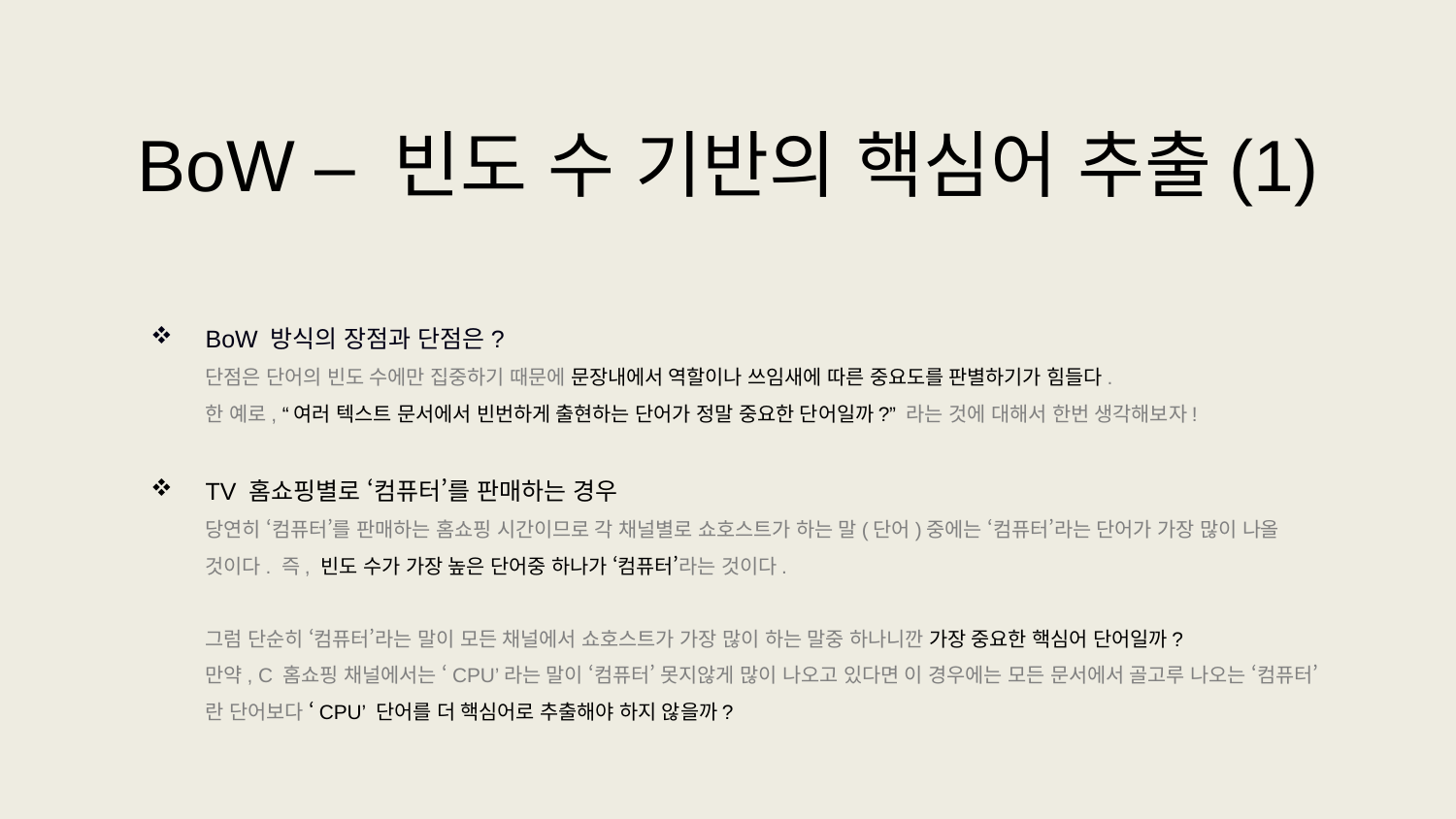

BoW – 빈도 수 기반의 핵심어 추출(1)
BoW 방식의 장점과 단점은?
단점은 단어의 빈도 수에만 집중하기 때문에 문장내에서 역할이나 쓰임새에 따른 중요도를 판별하기가 힘들다.
한 예로, “여러 텍스트 문서에서 빈번하게 출현하는 단어가 정말 중요한 단어일까?” 라는 것에 대해서 한번 생각해보자!

TV 홈쇼핑별로 ‘컴퓨터’를 판매하는 경우
당연히 ‘컴퓨터’를 판매하는 홈쇼핑 시간이므로 각 채널별로 쇼호스트가 하는 말(단어)중에는 ‘컴퓨터’라는 단어가 가장 많이 나올 것이다. 즉, 빈도 수가 가장 높은 단어중 하나가 ‘컴퓨터’라는 것이다.
그럼 단순히 ‘컴퓨터’라는 말이 모든 채널에서 쇼호스트가 가장 많이 하는 말중 하나니깐 가장 중요한 핵심어 단어일까?
만약, C 홈쇼핑 채널에서는 ‘CPU’라는 말이 ‘컴퓨터’ 못지않게 많이 나오고 있다면 이 경우에는 모든 문서에서 골고루 나오는 ‘컴퓨터’란 단어보다 ‘CPU’ 단어를 더 핵심어로 추출해야 하지 않을까?